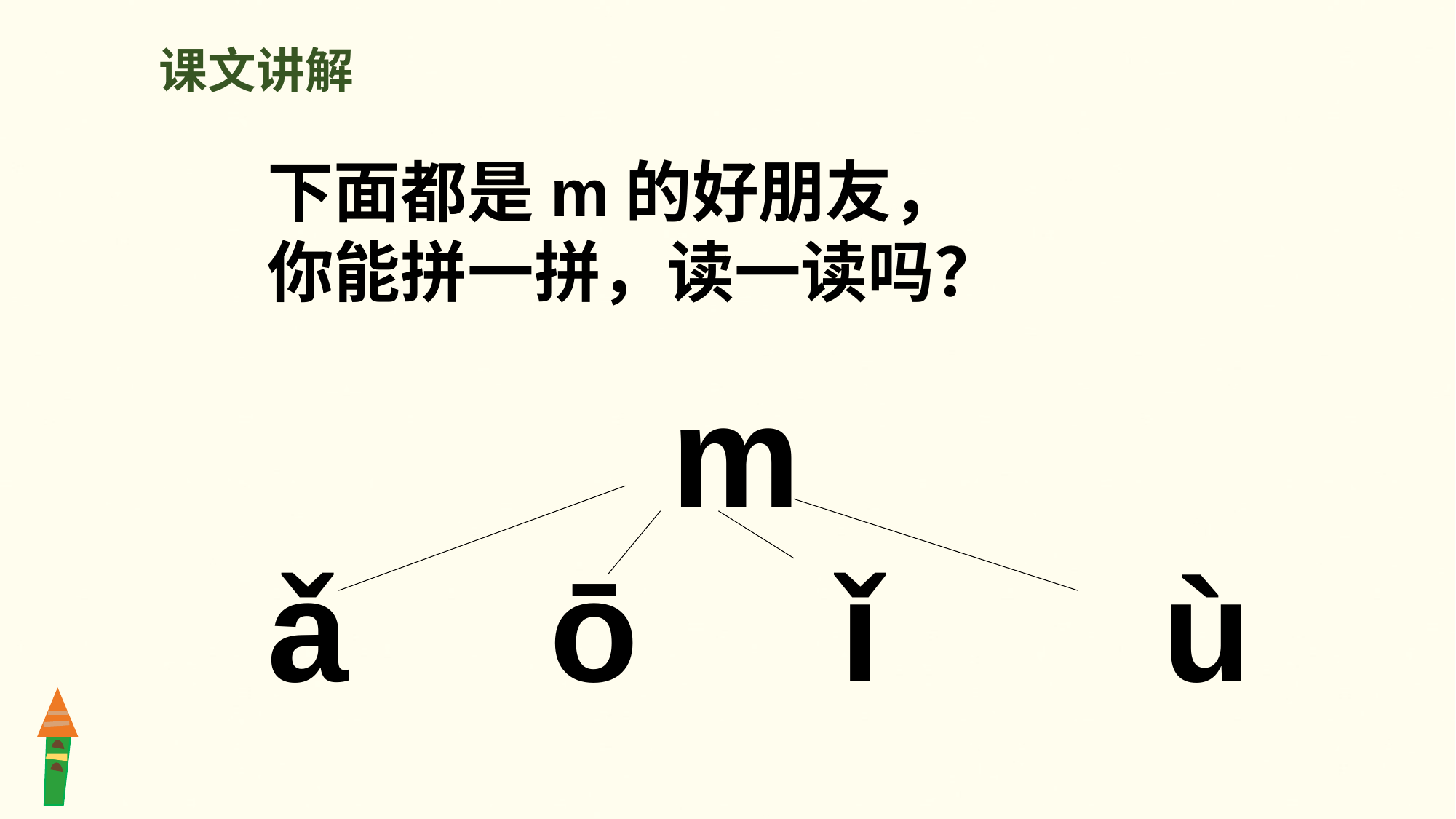

课文讲解
下面都是m的好朋友，
你能拼一拼，读一读吗？

          m
ǎ     ō     ǐ       ù